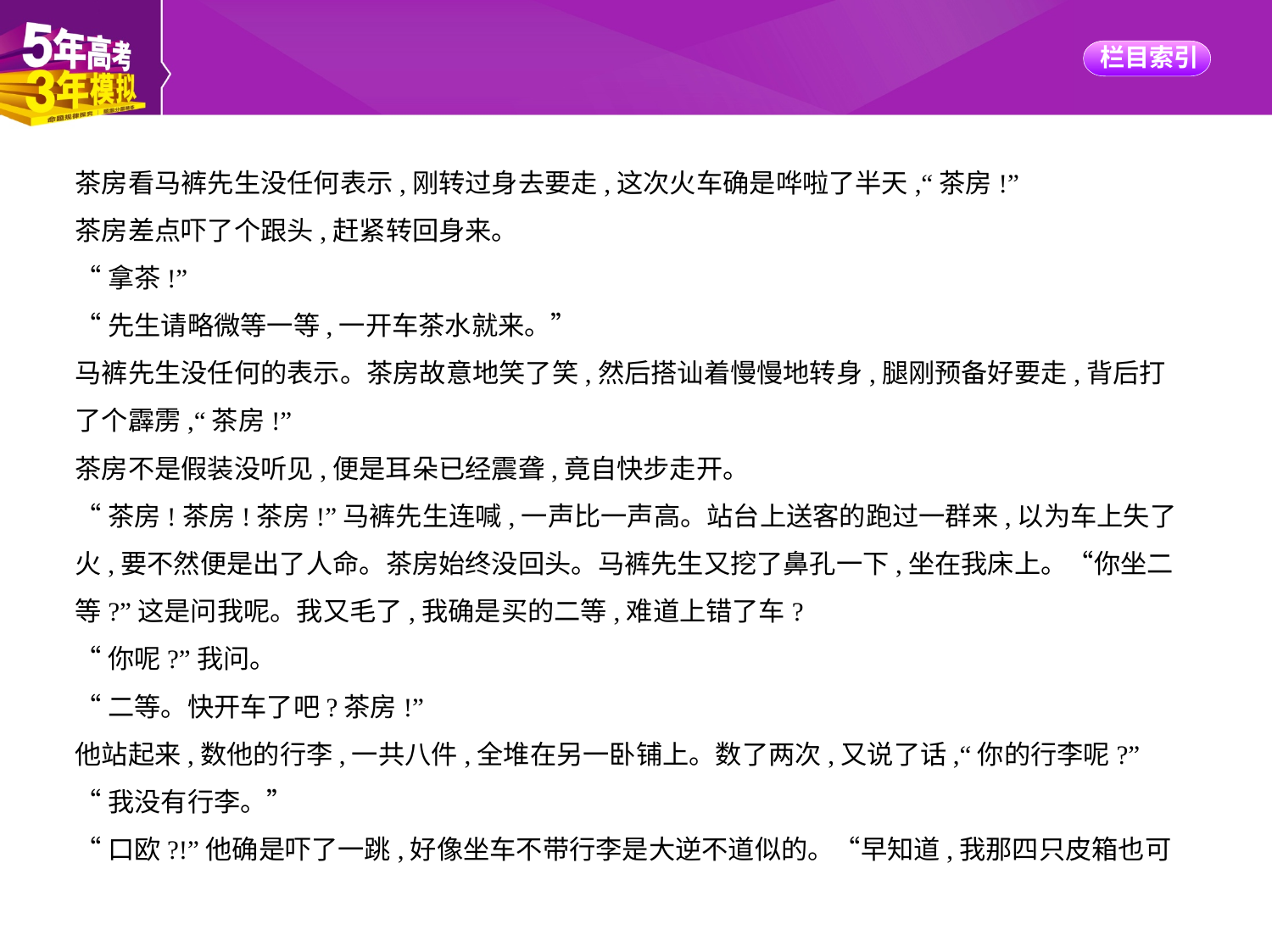

茶房看马裤先生没任何表示,刚转过身去要走,这次火车确是哗啦了半天,“茶房!”
茶房差点吓了个跟头,赶紧转回身来。
“拿茶!”
“先生请略微等一等,一开车茶水就来。”
马裤先生没任何的表示。茶房故意地笑了笑,然后搭讪着慢慢地转身,腿刚预备好要走,背后打
了个霹雳,“茶房!”
茶房不是假装没听见,便是耳朵已经震聋,竟自快步走开。
“茶房!茶房!茶房!”马裤先生连喊,一声比一声高。站台上送客的跑过一群来,以为车上失了
火,要不然便是出了人命。茶房始终没回头。马裤先生又挖了鼻孔一下,坐在我床上。“你坐二
等?”这是问我呢。我又毛了,我确是买的二等,难道上错了车?
“你呢?”我问。
“二等。快开车了吧?茶房!”
他站起来,数他的行李,一共八件,全堆在另一卧铺上。数了两次,又说了话,“你的行李呢?”
“我没有行李。”
“口欧?!”他确是吓了一跳,好像坐车不带行李是大逆不道似的。“早知道,我那四只皮箱也可